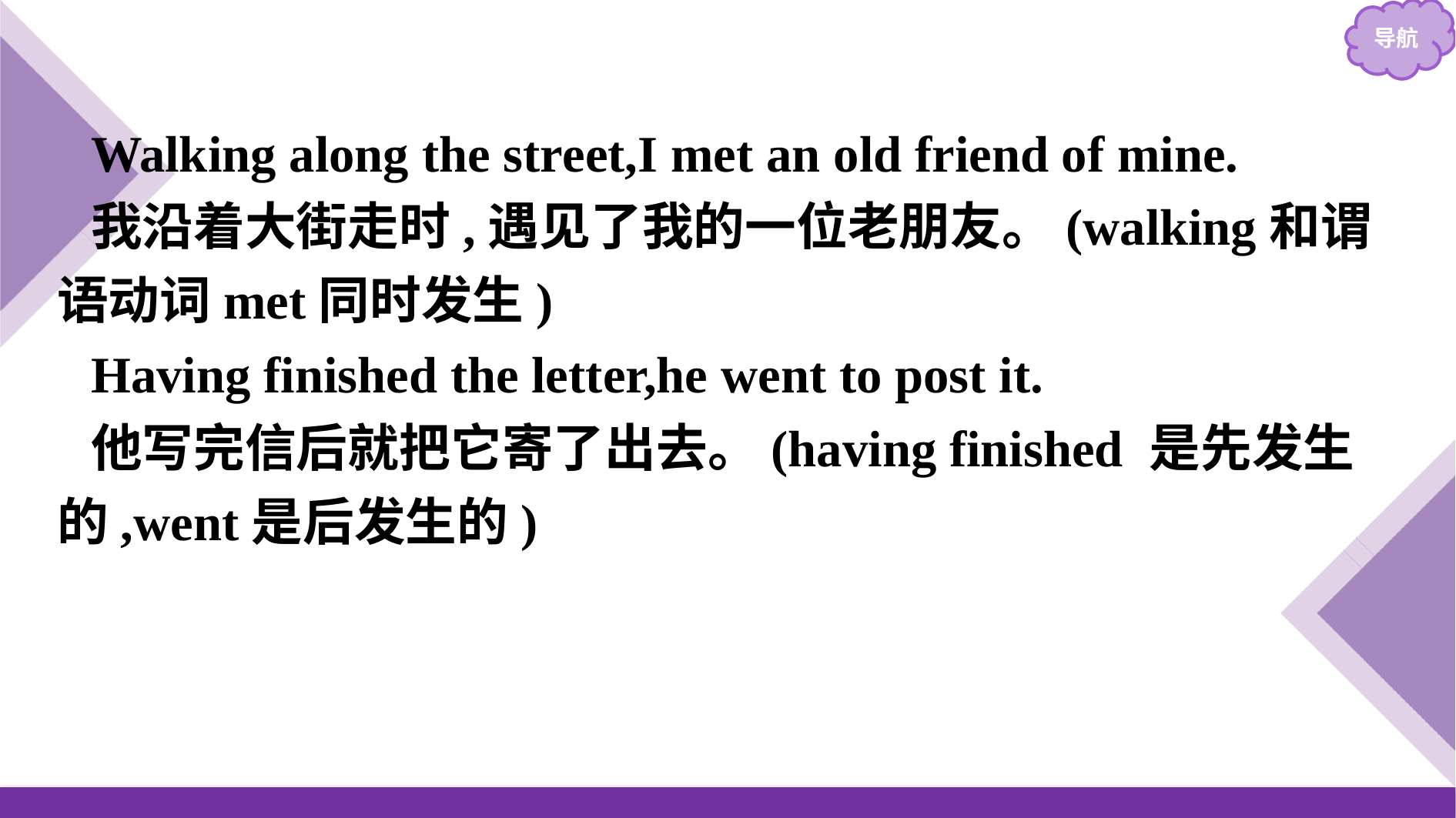

Walking along the street,I met an old friend of mine.
我沿着大街走时,遇见了我的一位老朋友。(walking和谓语动词met同时发生)
Having finished the letter,he went to post it.
他写完信后就把它寄了出去。(having finished 是先发生的,went是后发生的)